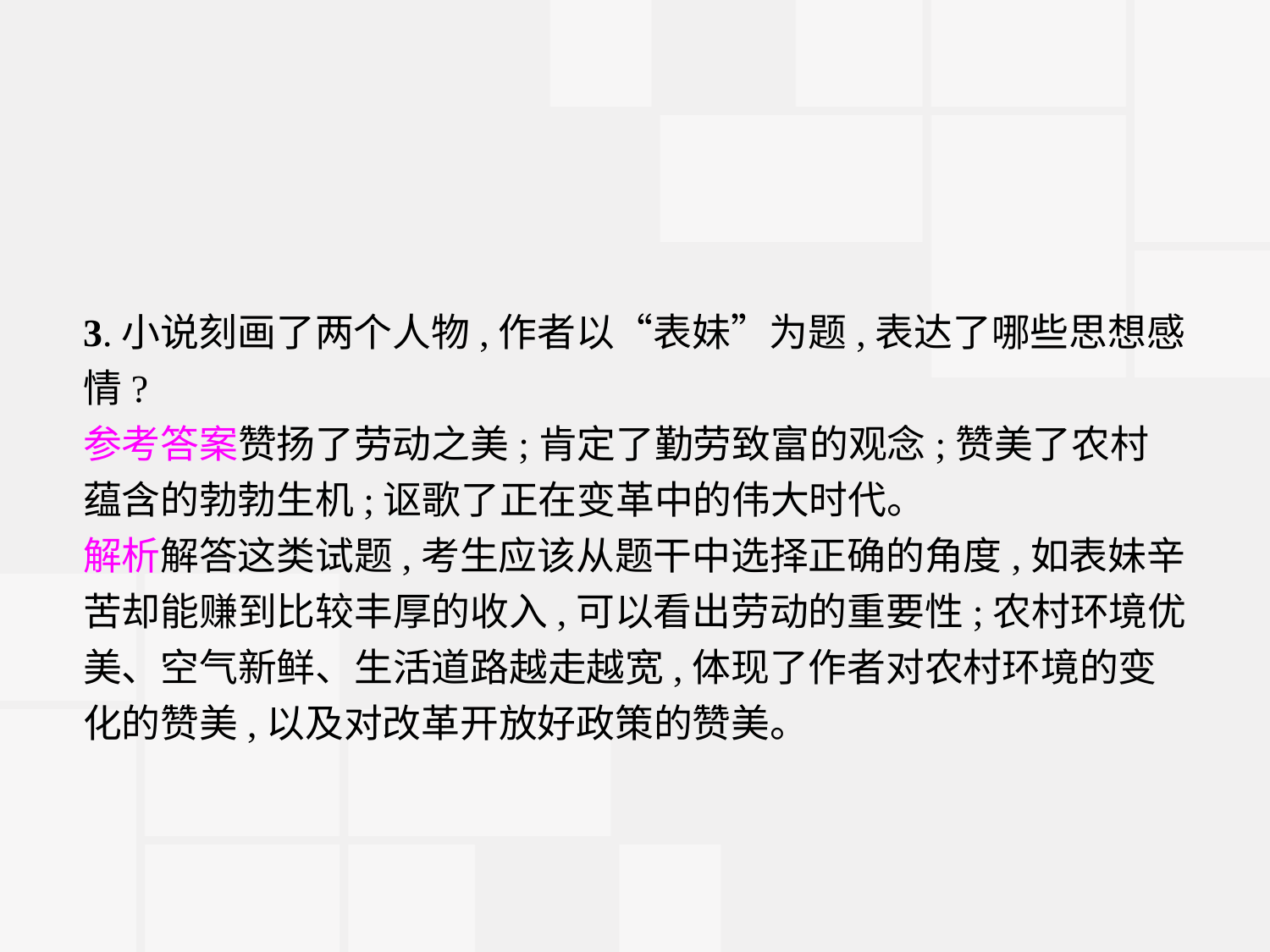

3.小说刻画了两个人物,作者以“表妹”为题,表达了哪些思想感情?
参考答案赞扬了劳动之美;肯定了勤劳致富的观念;赞美了农村蕴含的勃勃生机;讴歌了正在变革中的伟大时代。
解析解答这类试题,考生应该从题干中选择正确的角度,如表妹辛苦却能赚到比较丰厚的收入,可以看出劳动的重要性;农村环境优美、空气新鲜、生活道路越走越宽,体现了作者对农村环境的变化的赞美,以及对改革开放好政策的赞美。